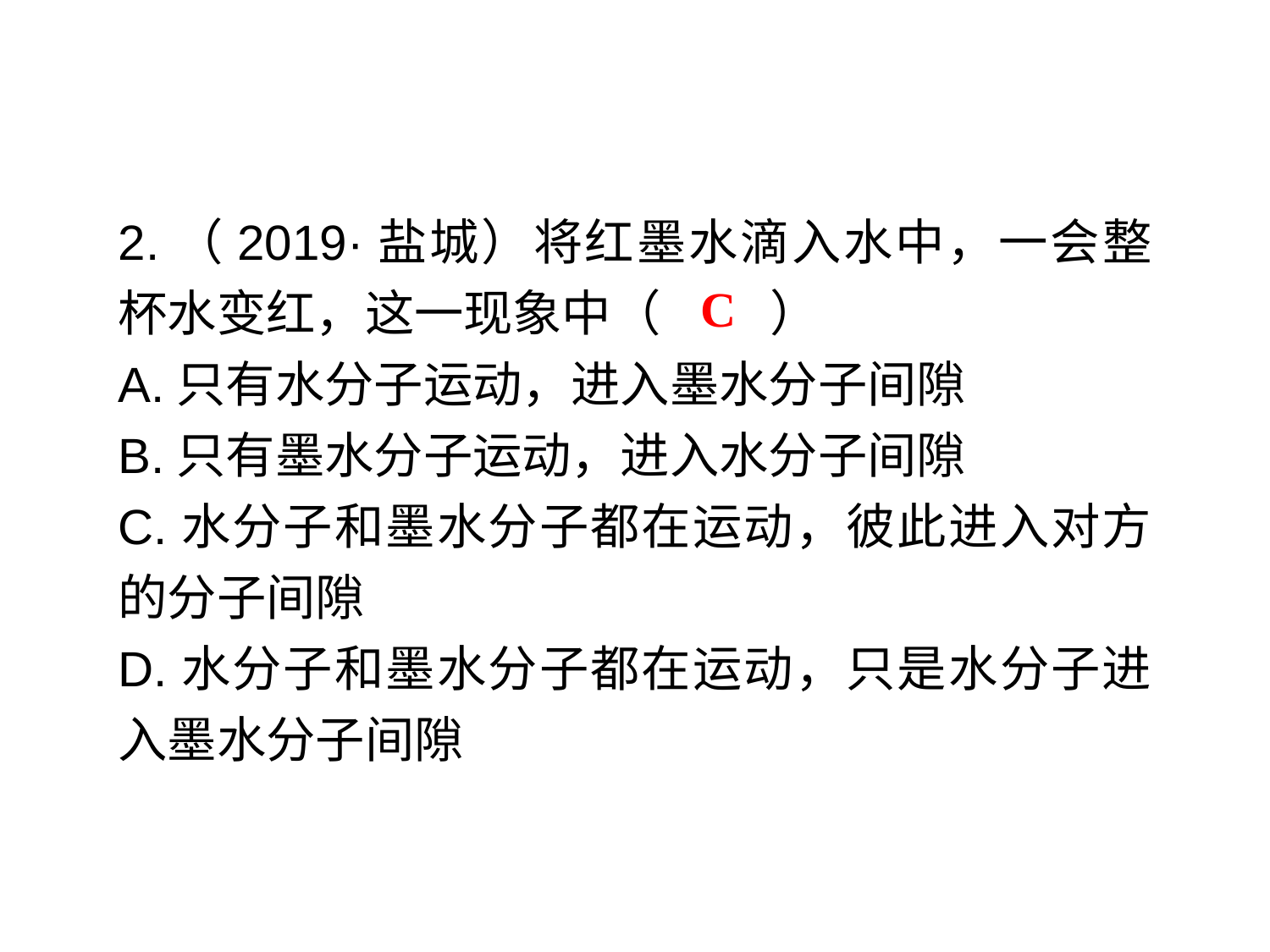

2.（2019·盐城）将红墨水滴入水中，一会整杯水变红，这一现象中（ 　　）
A.只有水分子运动，进入墨水分子间隙
B.只有墨水分子运动，进入水分子间隙
C.水分子和墨水分子都在运动，彼此进入对方的分子间隙
D.水分子和墨水分子都在运动，只是水分子进入墨水分子间隙
C